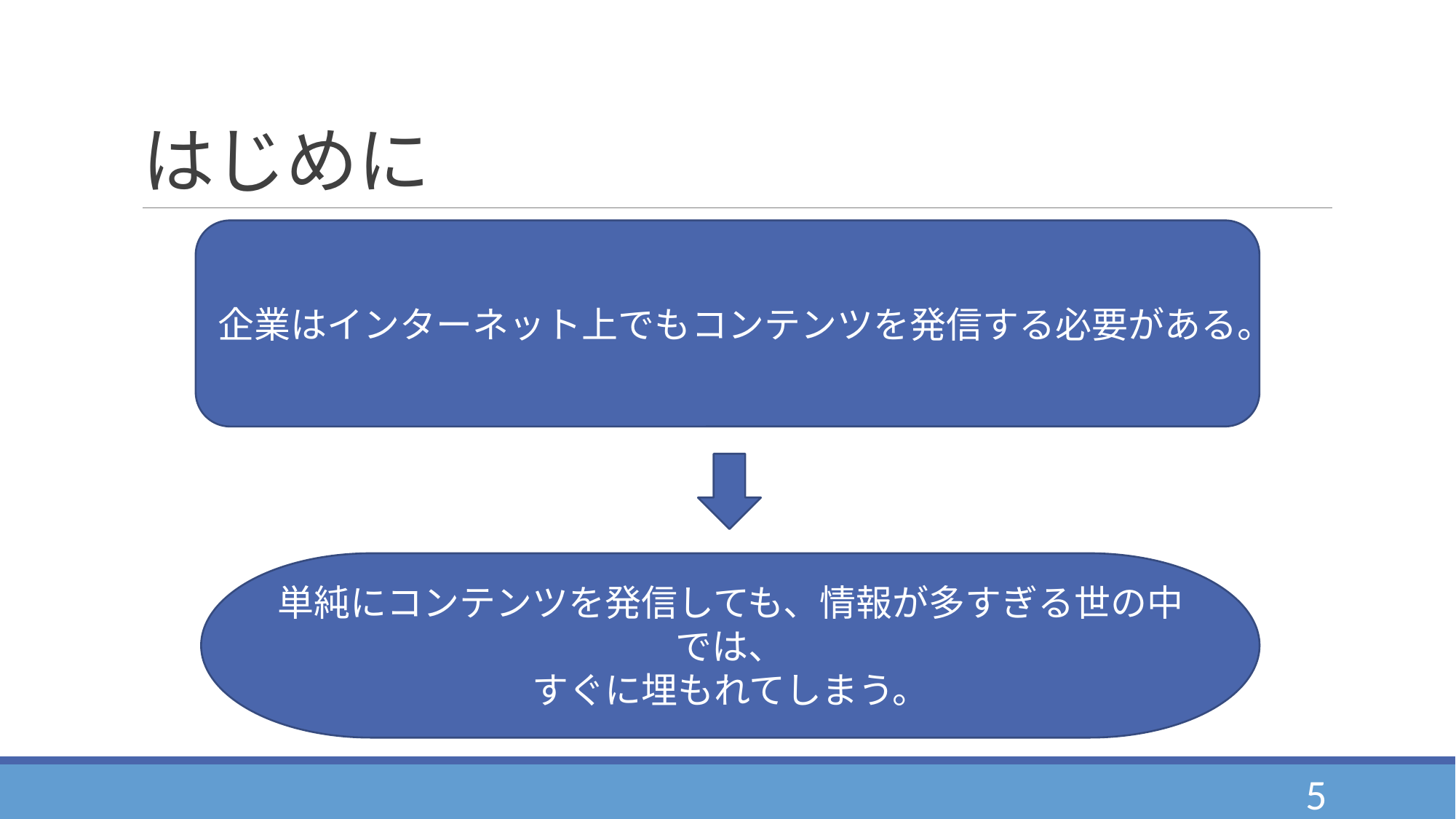

# はじめに

企業はインターネット上でもコンテンツを発信する必要がある。

単純にコンテンツを発信しても、情報が多すぎる世の中では、
すぐに埋もれてしまう。
5